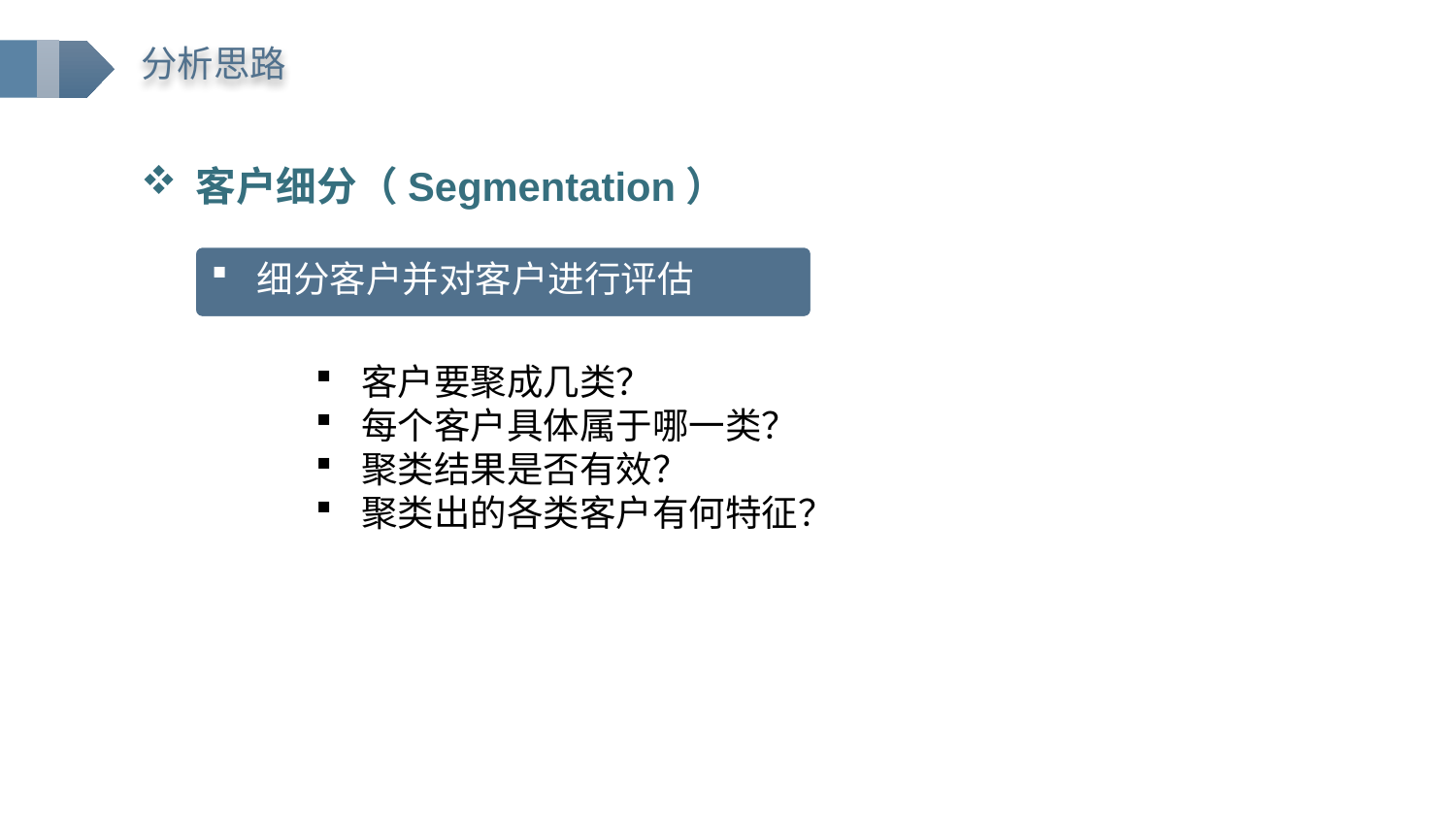

分析思路

客户细分（Segmentation）
细分客户并对客户进行评估
客户要聚成几类？
每个客户具体属于哪一类？
聚类结果是否有效？
聚类出的各类客户有何特征？